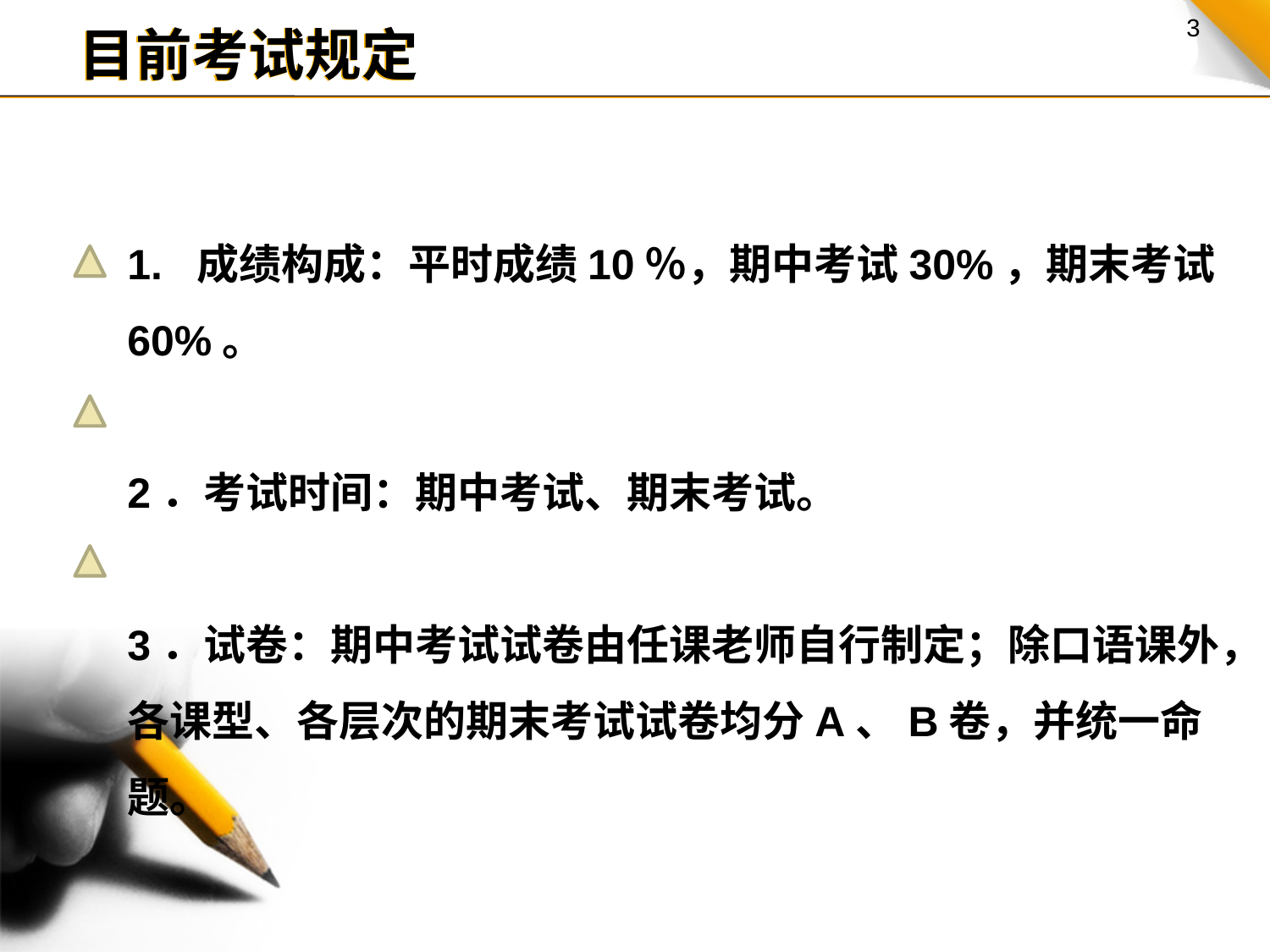

目前考试规定
1.  成绩构成：平时成绩10％，期中考试30%，期末考试60%。

2．考试时间：期中考试、期末考试。

3．试卷：期中考试试卷由任课老师自行制定；除口语课外，各课型、各层次的期末考试试卷均分A、B卷，并统一命题。